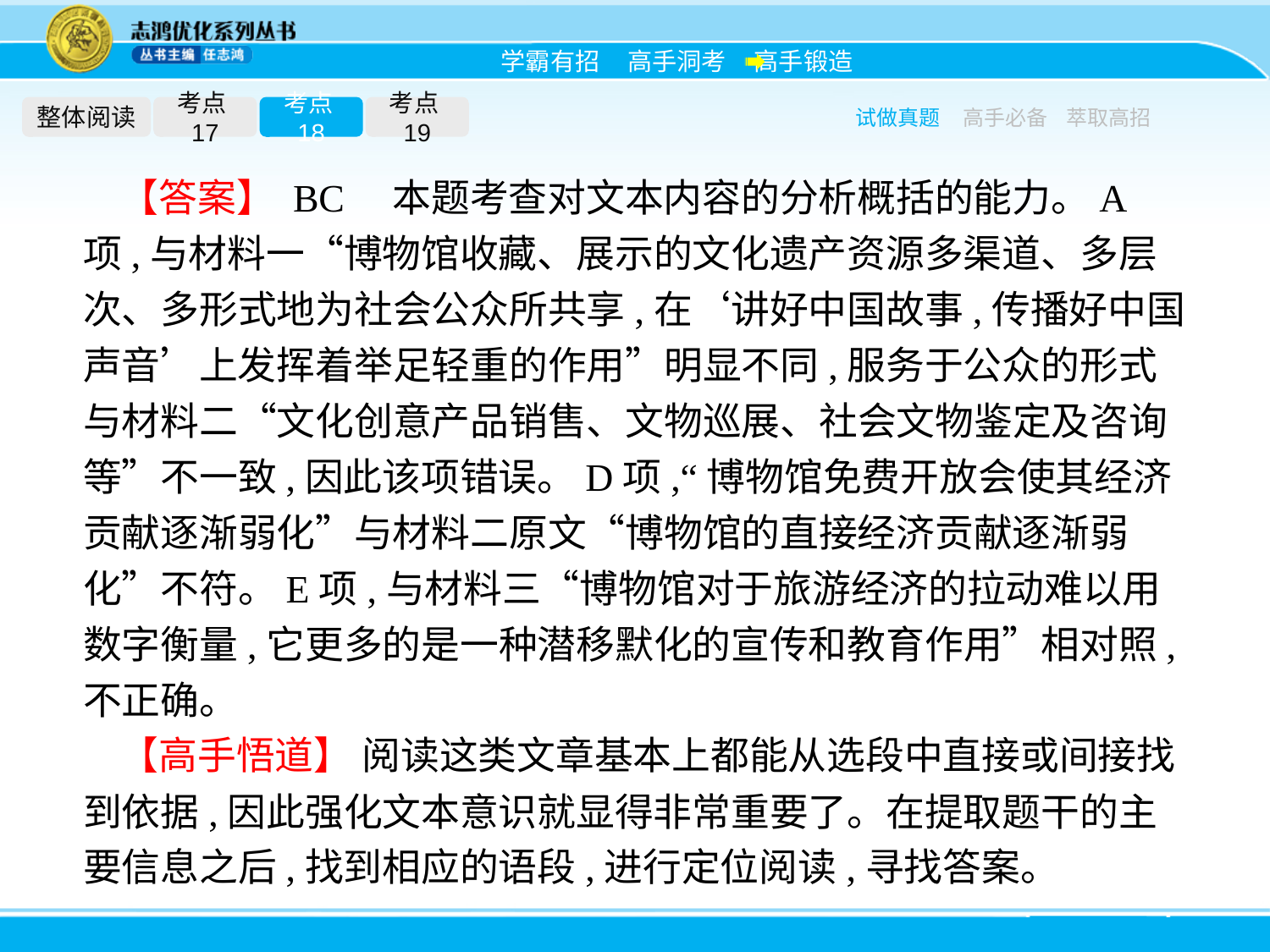

整体阅读
考点17
考点18
考点19
试做真题
高手必备
萃取高招
【答案】 BC　本题考查对文本内容的分析概括的能力。A项,与材料一“博物馆收藏、展示的文化遗产资源多渠道、多层次、多形式地为社会公众所共享,在‘讲好中国故事,传播好中国声音’上发挥着举足轻重的作用”明显不同,服务于公众的形式与材料二“文化创意产品销售、文物巡展、社会文物鉴定及咨询等”不一致,因此该项错误。D项,“博物馆免费开放会使其经济贡献逐渐弱化”与材料二原文“博物馆的直接经济贡献逐渐弱化”不符。E项,与材料三“博物馆对于旅游经济的拉动难以用数字衡量,它更多的是一种潜移默化的宣传和教育作用”相对照,不正确。
【高手悟道】 阅读这类文章基本上都能从选段中直接或间接找到依据,因此强化文本意识就显得非常重要了。在提取题干的主要信息之后,找到相应的语段,进行定位阅读,寻找答案。